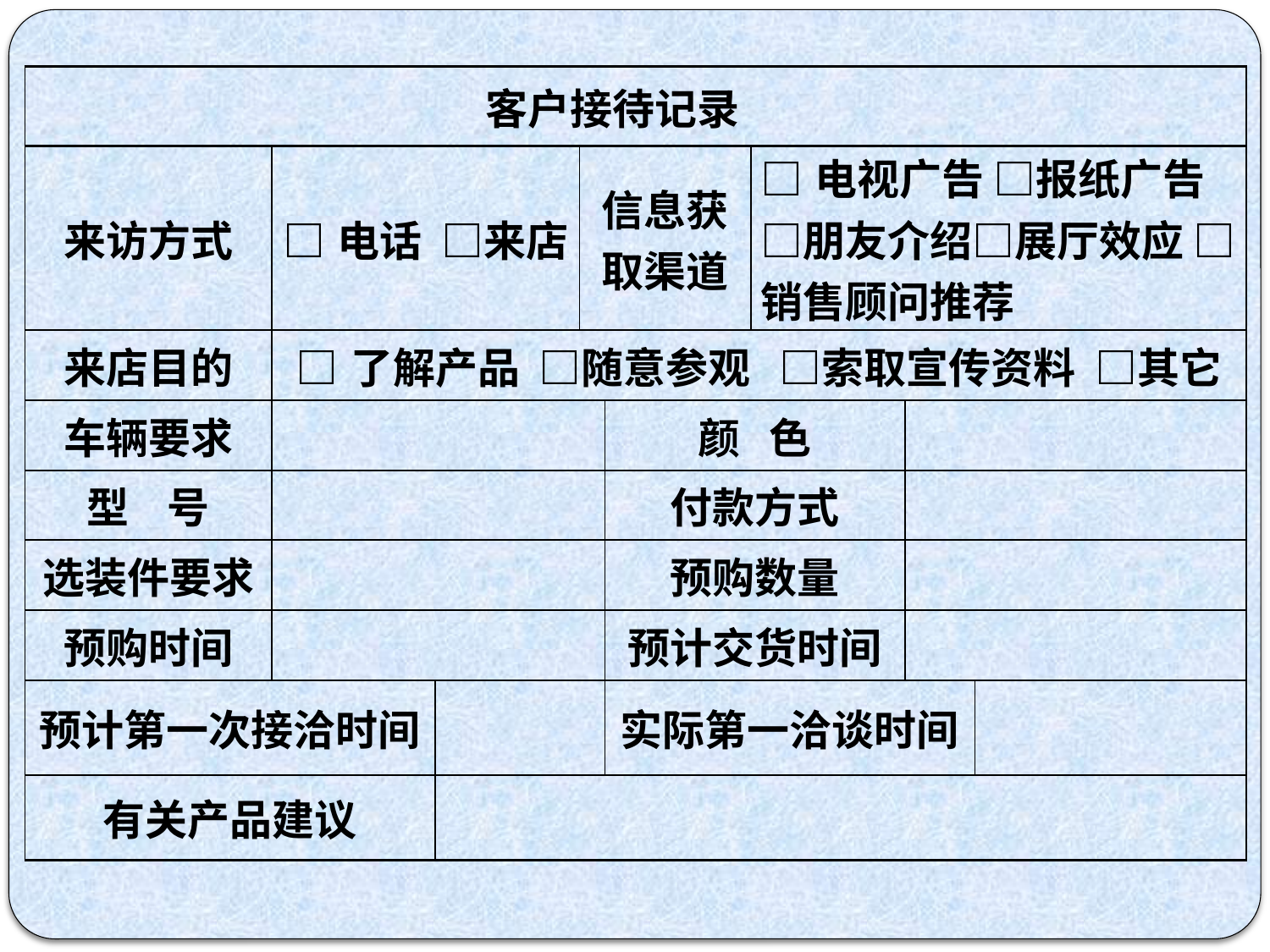

| 客户接待记录 |  |  |  |  |  |  |  |
| --- | --- | --- | --- | --- | --- | --- | --- |
| 来访方式 | □电话 □来店 |  | 信息获取渠道 |  | □电视广告 □报纸广告□朋友介绍□展厅效应 □销售顾问推荐 |  |  |
| 来店目的 | □了解产品 □随意参观 □索取宣传资料 □其它 |  |  |  |  |  |  |
| 车辆要求 |  |  |  | 颜 色 |  |  |  |
| 型 号 |  |  |  | 付款方式 |  |  |  |
| 选装件要求 |  |  |  | 预购数量 |  |  |  |
| 预购时间 |  |  |  | 预计交货时间 |  |  |  |
| 预计第一次接洽时间 |  |  |  | 实际第一洽谈时间 |  |  |  |
| 有关产品建议 |  |  |  |  |  |  |  |